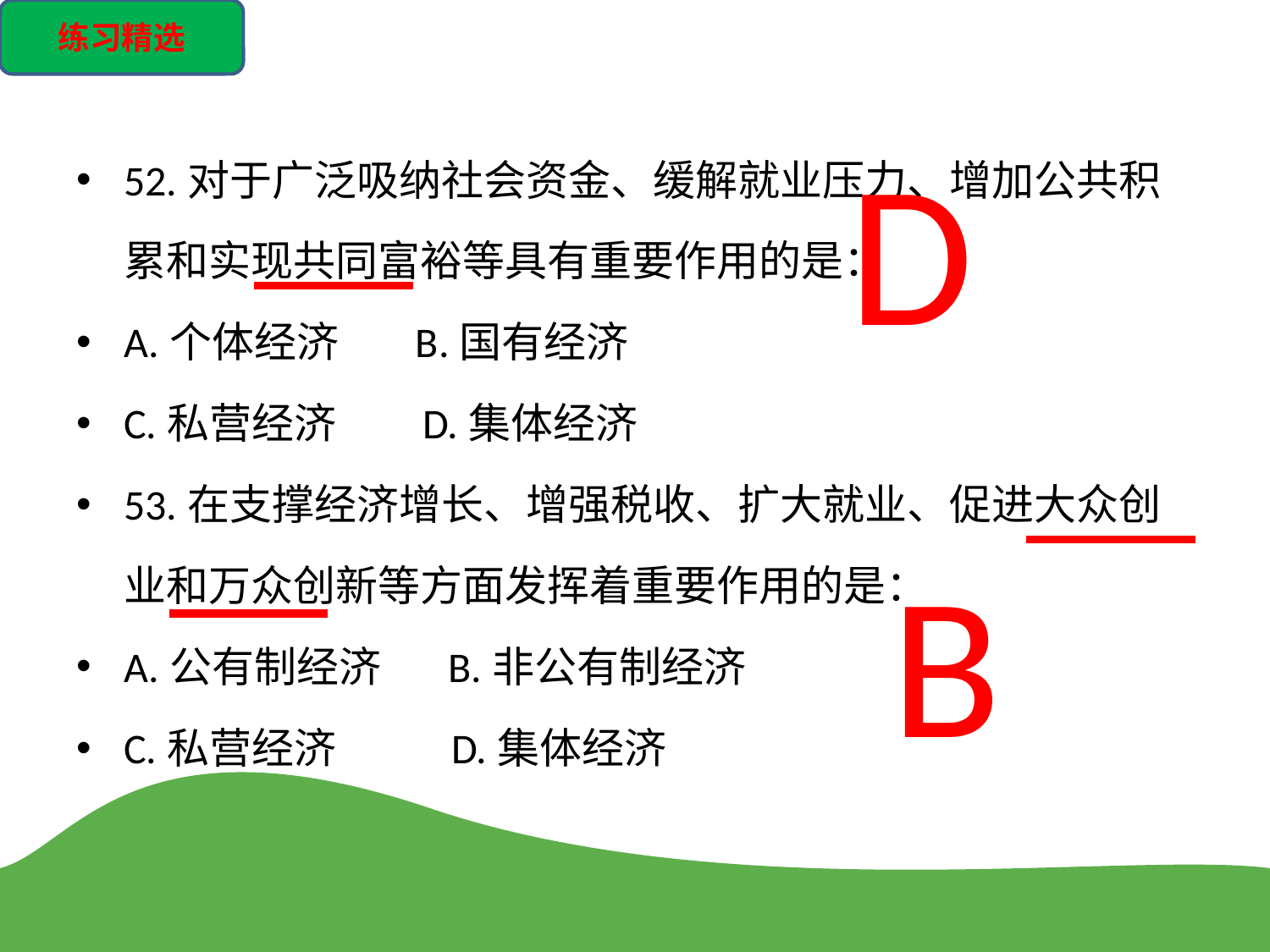

练习精选
52.对于广泛吸纳社会资金、缓解就业压力、增加公共积累和实现共同富裕等具有重要作用的是：
A.个体经济       B.国有经济
C.私营经济        D.集体经济
53.在支撑经济增长、增强税收、扩大就业、促进大众创业和万众创新等方面发挥着重要作用的是：
A.公有制经济      B.非公有制经济
C.私营经济           D.集体经济

D
B